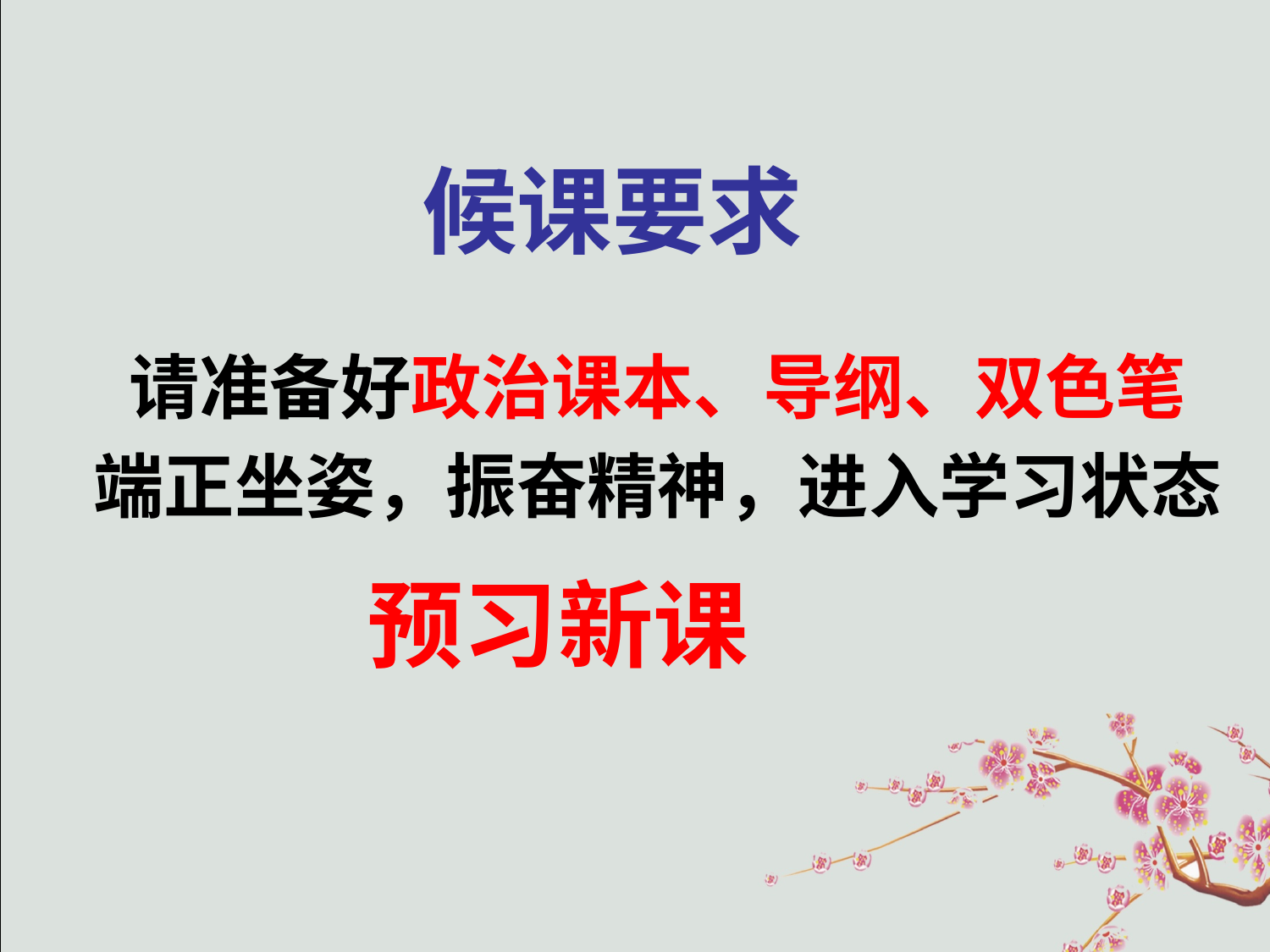

# 候课要求
请准备好政治课本、导纲、双色笔
端正坐姿，振奋精神，进入学习状态
预习新课